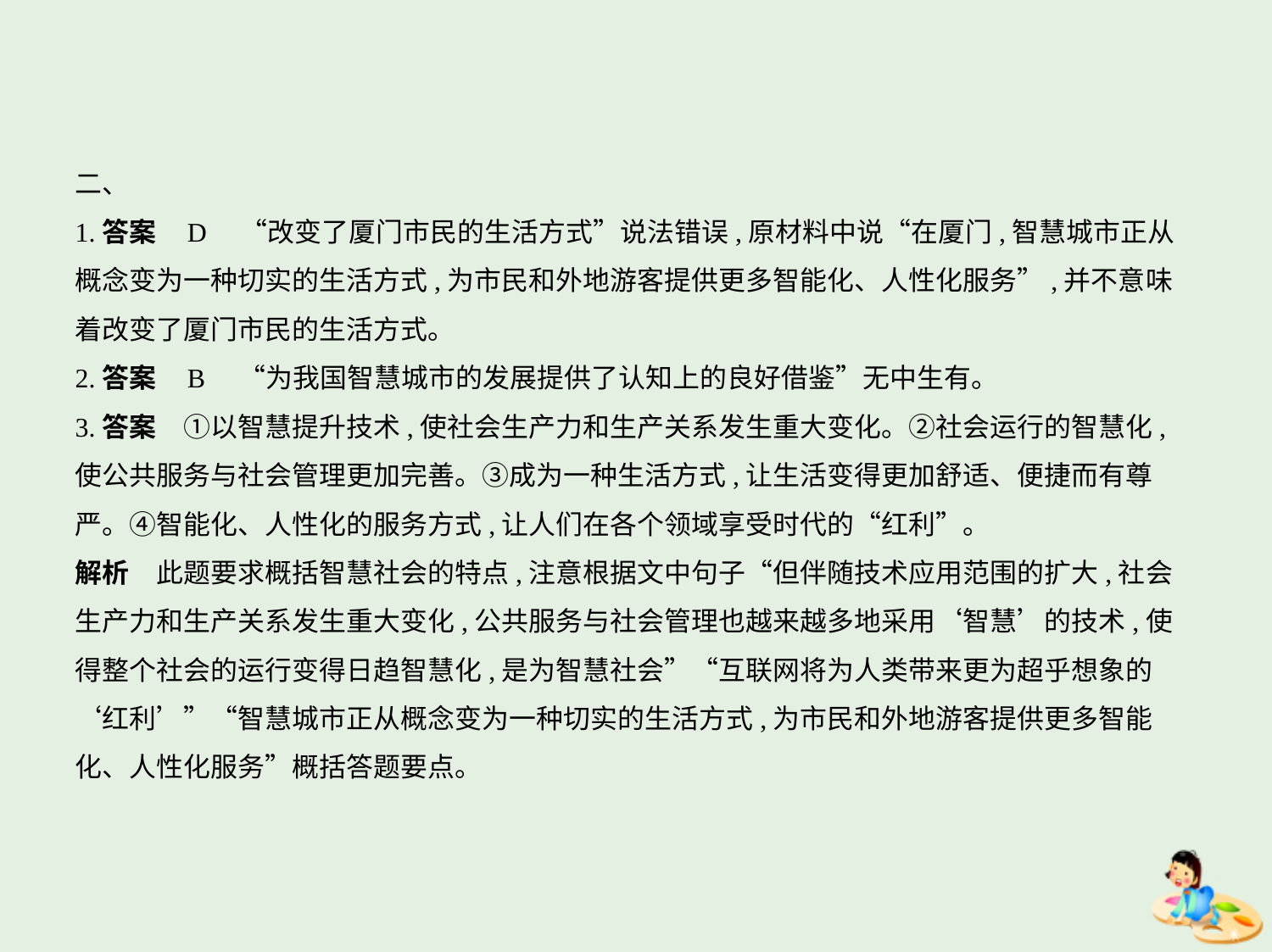

二、
1.答案    D　“改变了厦门市民的生活方式”说法错误,原材料中说“在厦门,智慧城市正从
概念变为一种切实的生活方式,为市民和外地游客提供更多智能化、人性化服务”,并不意味
着改变了厦门市民的生活方式。
2.答案    B　“为我国智慧城市的发展提供了认知上的良好借鉴”无中生有。
3.答案　①以智慧提升技术,使社会生产力和生产关系发生重大变化。②社会运行的智慧化,
使公共服务与社会管理更加完善。③成为一种生活方式,让生活变得更加舒适、便捷而有尊
严。④智能化、人性化的服务方式,让人们在各个领域享受时代的“红利”。
解析　此题要求概括智慧社会的特点,注意根据文中句子“但伴随技术应用范围的扩大,社会
生产力和生产关系发生重大变化,公共服务与社会管理也越来越多地采用‘智慧’的技术,使
得整个社会的运行变得日趋智慧化,是为智慧社会”“互联网将为人类带来更为超乎想象的
‘红利’”“智慧城市正从概念变为一种切实的生活方式,为市民和外地游客提供更多智能
化、人性化服务”概括答题要点。